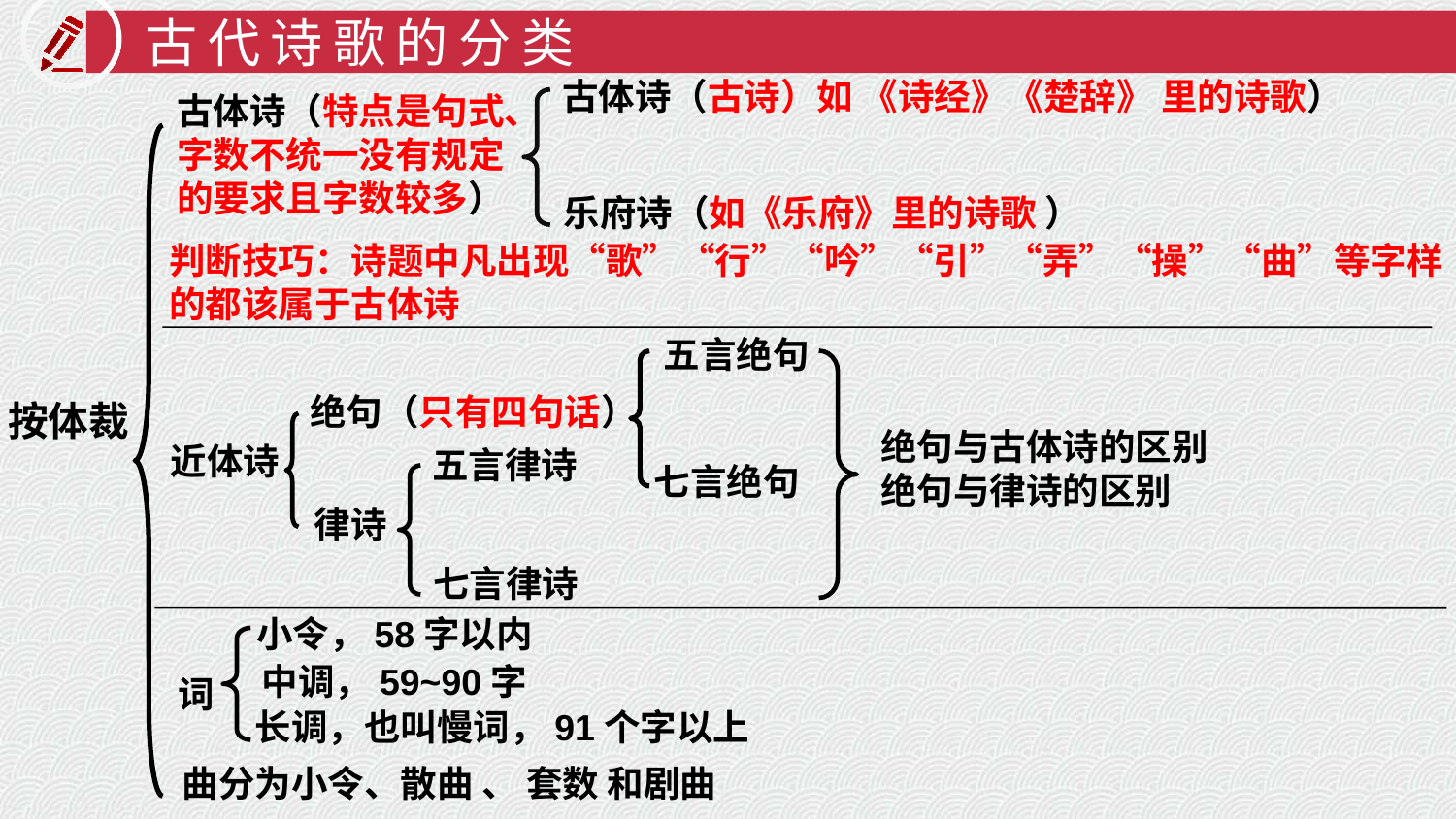

古代诗歌的分类

古体诗（古诗）如 《诗经》《楚辞》 里的诗歌）
古体诗（特点是句式、字数不统一没有规定的要求且字数较多）

乐府诗（如《乐府》里的诗歌 ）
判断技巧：诗题中凡出现“歌”“行”“吟”“引”“弄”“操”“曲”等字样
的都该属于古体诗
 五言绝句

绝句（只有四句话）
按体裁

绝句与古体诗的区别
绝句与律诗的区别
近体诗
五言律诗
七言绝句

律诗
七言律诗
小令，58字以内

中调，59~90字
词
长调，也叫慢词，91个字以上
曲分为小令、散曲 、 套数 和剧曲